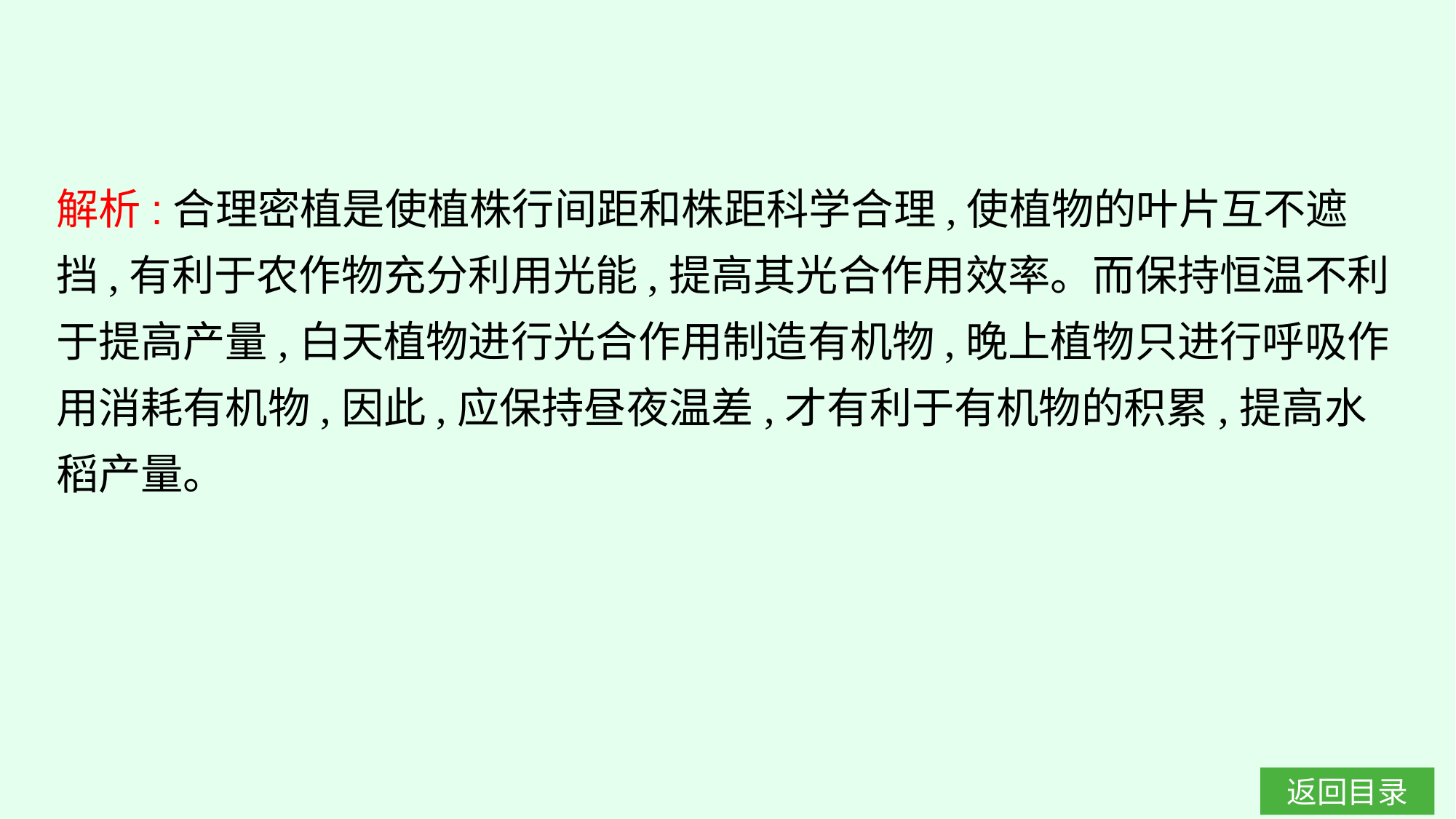

解析:合理密植是使植株行间距和株距科学合理,使植物的叶片互不遮挡,有利于农作物充分利用光能,提高其光合作用效率。而保持恒温不利于提高产量,白天植物进行光合作用制造有机物,晚上植物只进行呼吸作用消耗有机物,因此,应保持昼夜温差,才有利于有机物的积累,提高水稻产量。